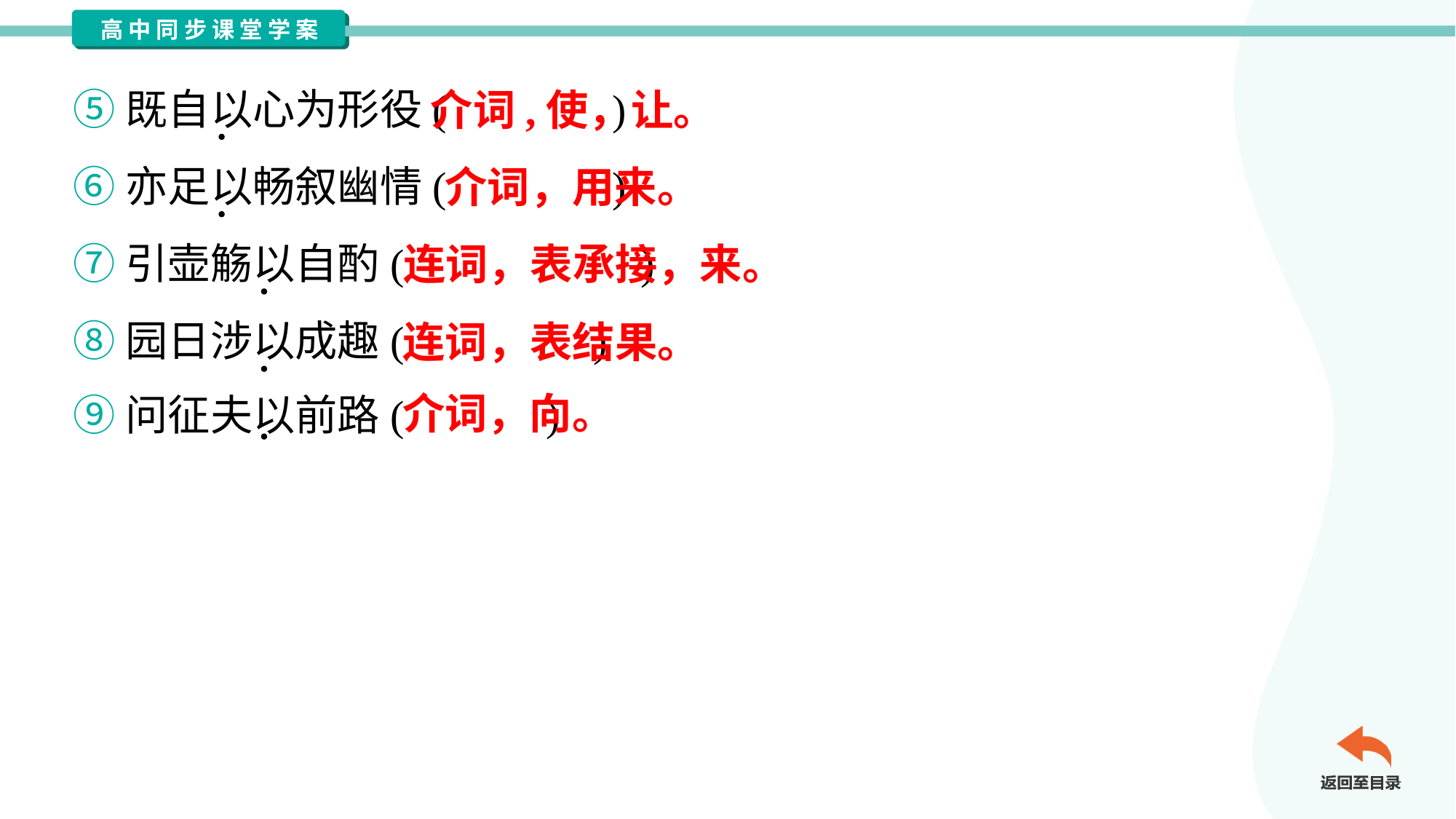

⑤既自以心为形役(              )
⑥亦足以畅叙幽情(              )
⑦引壶觞以自酌(                    )
⑧园日涉以成趣(                )
⑨问征夫以前路(            )
介词,使，让。
介词，用来。

连词，表承接，来。

连词，表结果。

介词，向。